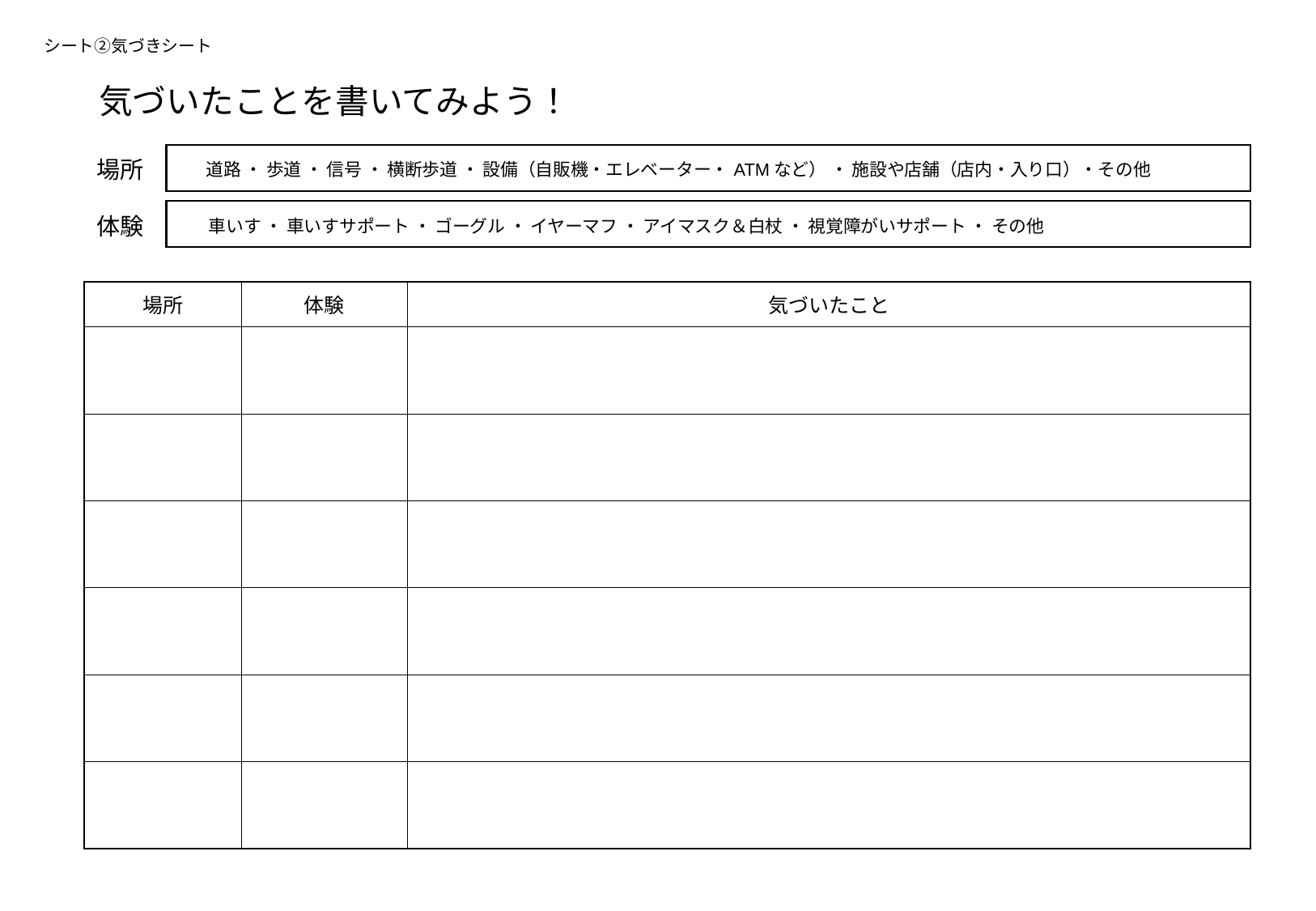

シート②気づきシート
気づいたことを書いてみよう！

場所
道路 ・ 歩道 ・ 信号 ・ 横断歩道 ・ 設備（自販機・エレベーター・ATMなど） ・ 施設や店舗（店内・入り口）・その他

体験
車いす ・ 車いすサポート ・ ゴーグル ・ イヤーマフ ・ アイマスク＆白杖 ・ 視覚障がいサポート ・ その他
| 場所 | 体験 | 気づいたこと |
| --- | --- | --- |
|  |  |  |
|  |  |  |
|  |  |  |
|  |  |  |
|  |  |  |
|  |  |  |